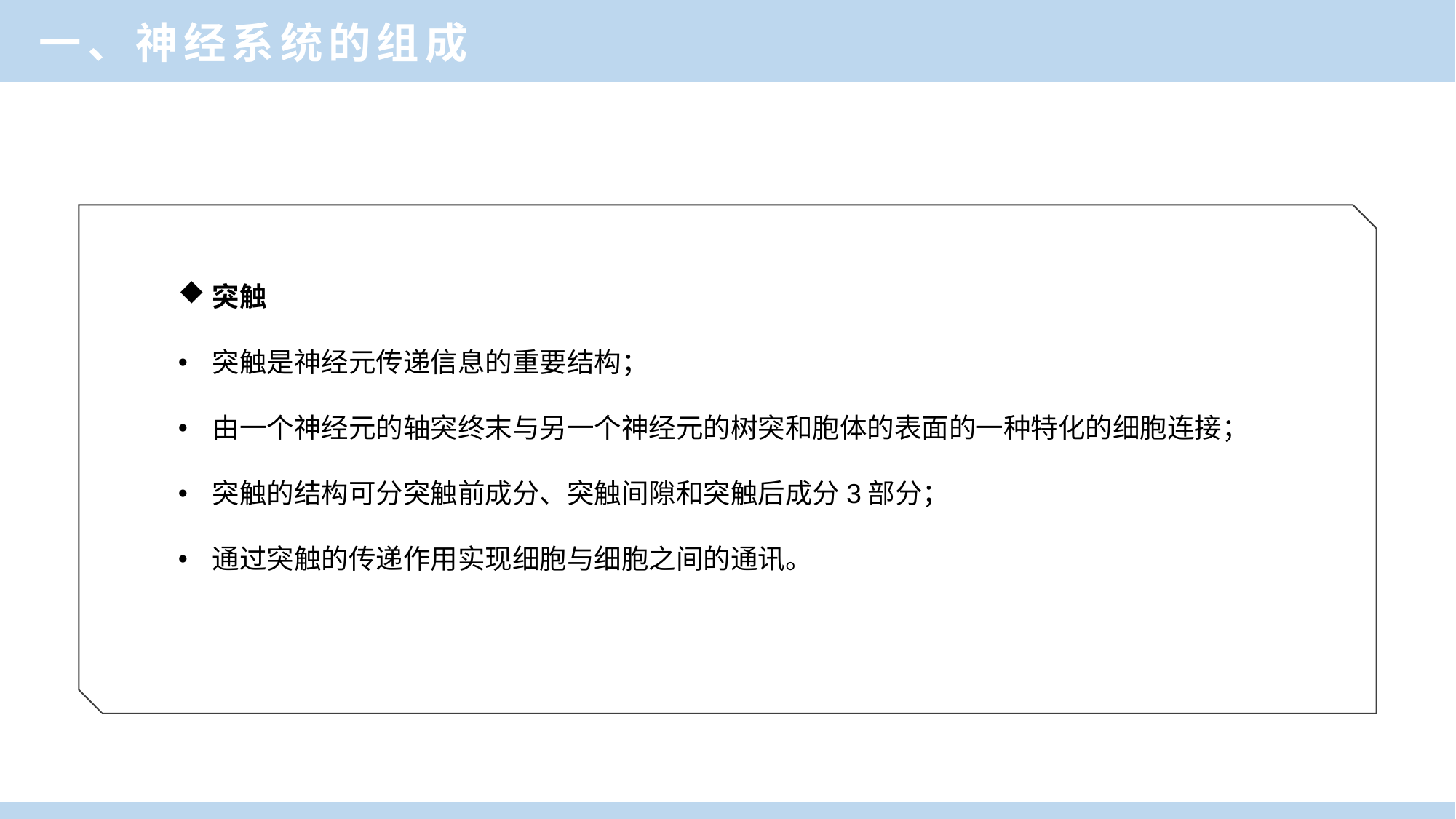

一、神经系统的组成

突触
突触是神经元传递信息的重要结构；
由一个神经元的轴突终末与另一个神经元的树突和胞体的表面的一种特化的细胞连接；
突触的结构可分突触前成分、突触间隙和突触后成分3部分；
通过突触的传递作用实现细胞与细胞之间的通讯。